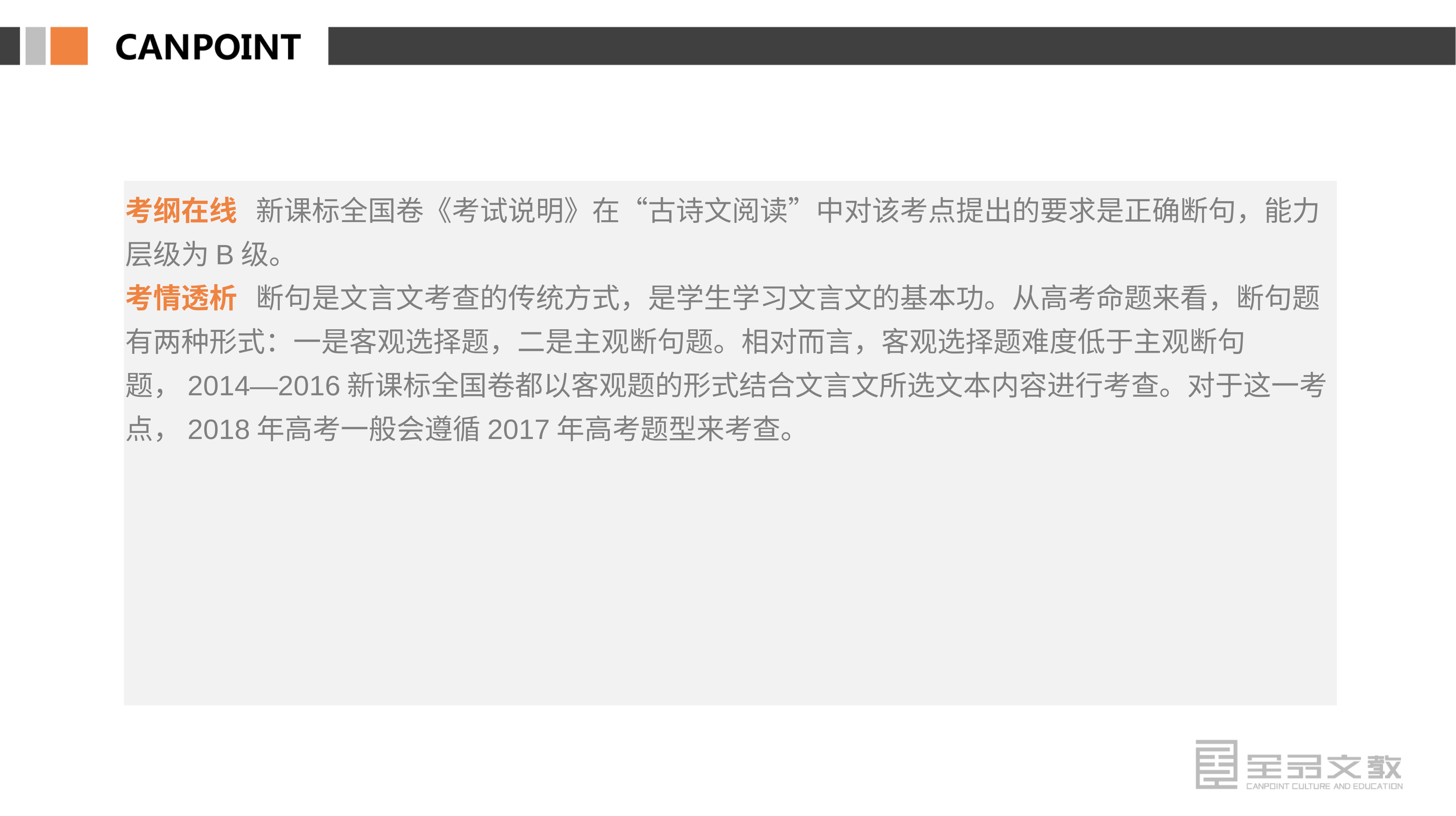

考纲在线   新课标全国卷《考试说明》在“古诗文阅读”中对该考点提出的要求是正确断句，能力层级为B级。
考情透析   断句是文言文考查的传统方式，是学生学习文言文的基本功。从高考命题来看，断句题有两种形式：一是客观选择题，二是主观断句题。相对而言，客观选择题难度低于主观断句题，2014—2016新课标全国卷都以客观题的形式结合文言文所选文本内容进行考查。对于这一考点，2018年高考一般会遵循2017年高考题型来考查。